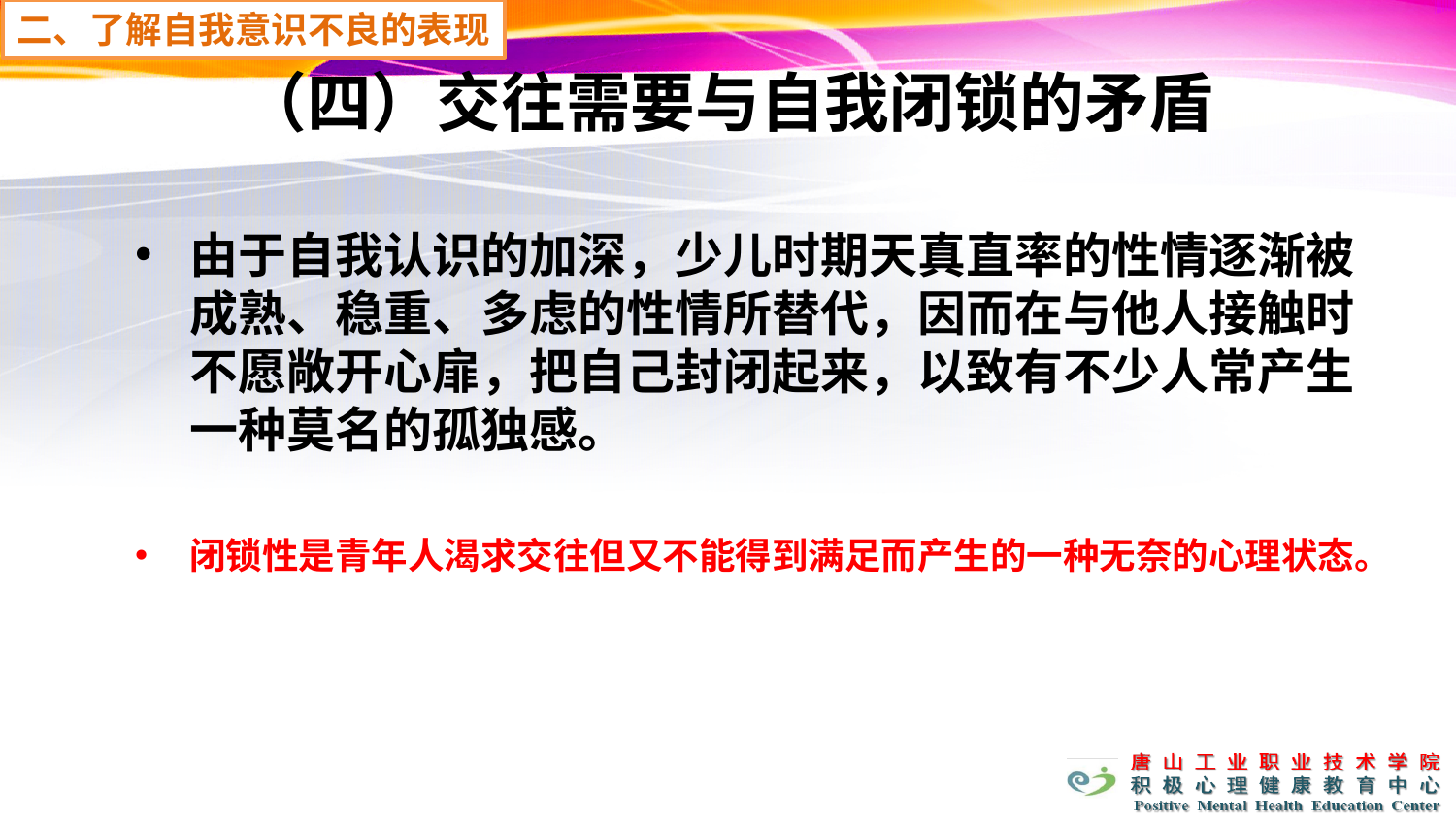

二、了解自我意识不良的表现
# （四）交往需要与自我闭锁的矛盾
由于自我认识的加深，少儿时期天真直率的性情逐渐被成熟、稳重、多虑的性情所替代，因而在与他人接触时不愿敞开心扉，把自己封闭起来，以致有不少人常产生一种莫名的孤独感。

闭锁性是青年人渴求交往但又不能得到满足而产生的一种无奈的心理状态。